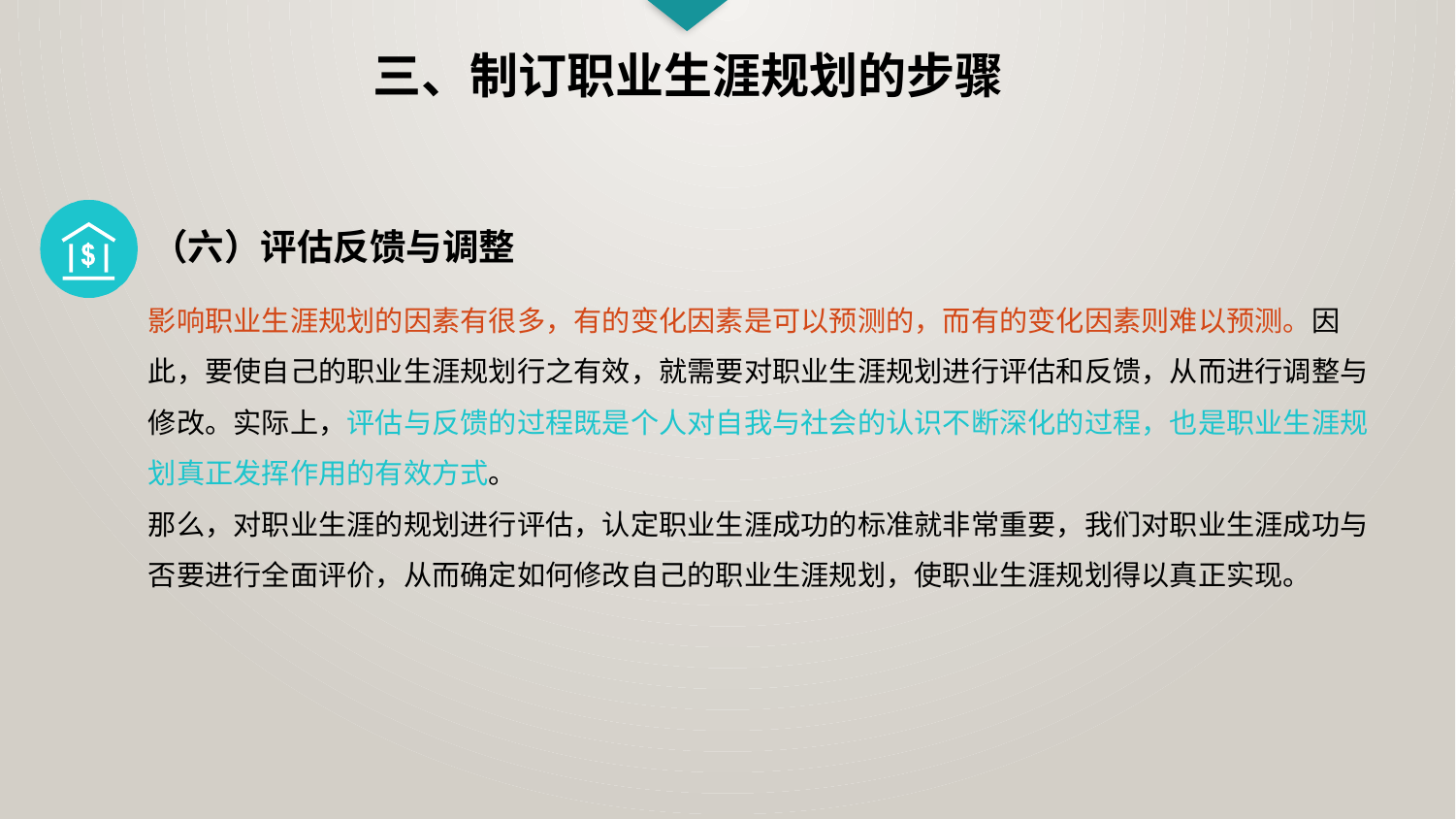

三、制订职业生涯规划的步骤

（六）评估反馈与调整

影响职业生涯规划的因素有很多，有的变化因素是可以预测的，而有的变化因素则难以预测。因此，要使自己的职业生涯规划行之有效，就需要对职业生涯规划进行评估和反馈，从而进行调整与修改。实际上，评估与反馈的过程既是个人对自我与社会的认识不断深化的过程，也是职业生涯规划真正发挥作用的有效方式。
那么，对职业生涯的规划进行评估，认定职业生涯成功的标准就非常重要，我们对职业生涯成功与否要进行全面评价，从而确定如何修改自己的职业生涯规划，使职业生涯规划得以真正实现。
33